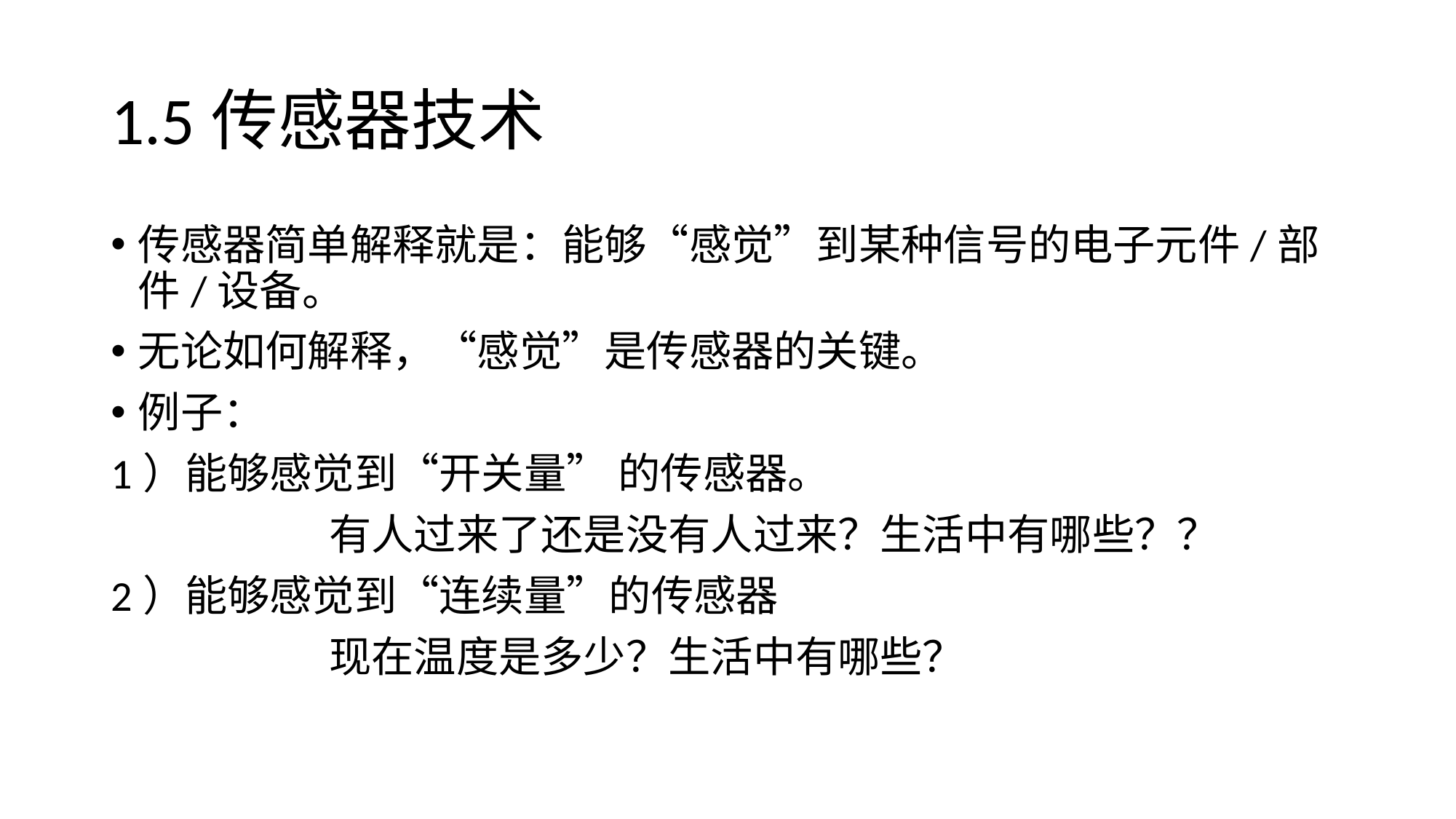

# 1.5传感器技术
传感器简单解释就是：能够“感觉”到某种信号的电子元件/部件/设备。
无论如何解释，“感觉”是传感器的关键。
例子：
1）能够感觉到“开关量” 的传感器。
		有人过来了还是没有人过来？生活中有哪些？？
2）能够感觉到“连续量”的传感器
		现在温度是多少？生活中有哪些？